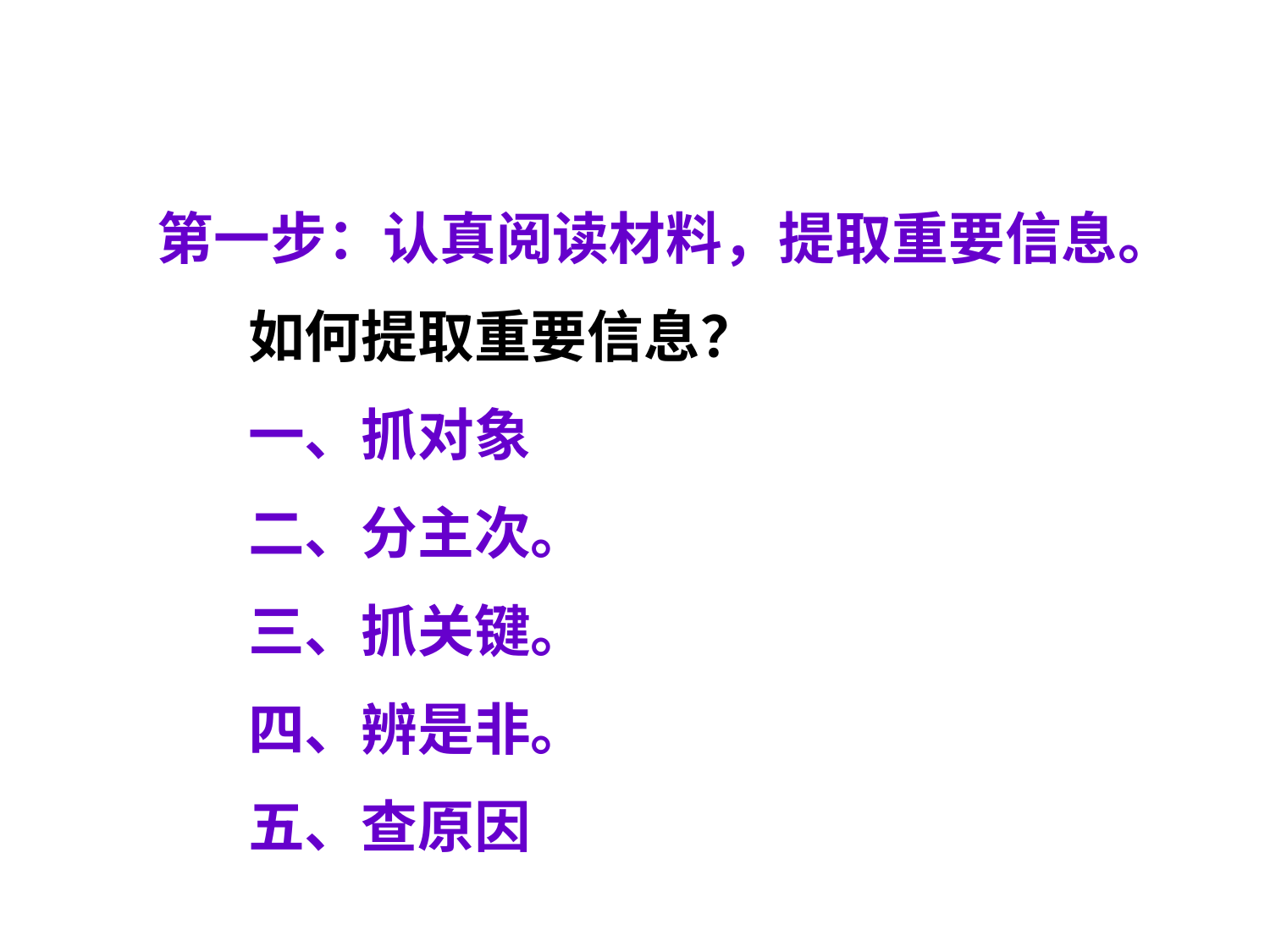

第一步：认真阅读材料，提取重要信息。
      如何提取重要信息？
      一、抓对象
      二、分主次。
      三、抓关键。
      四、辨是非。
      五、查原因